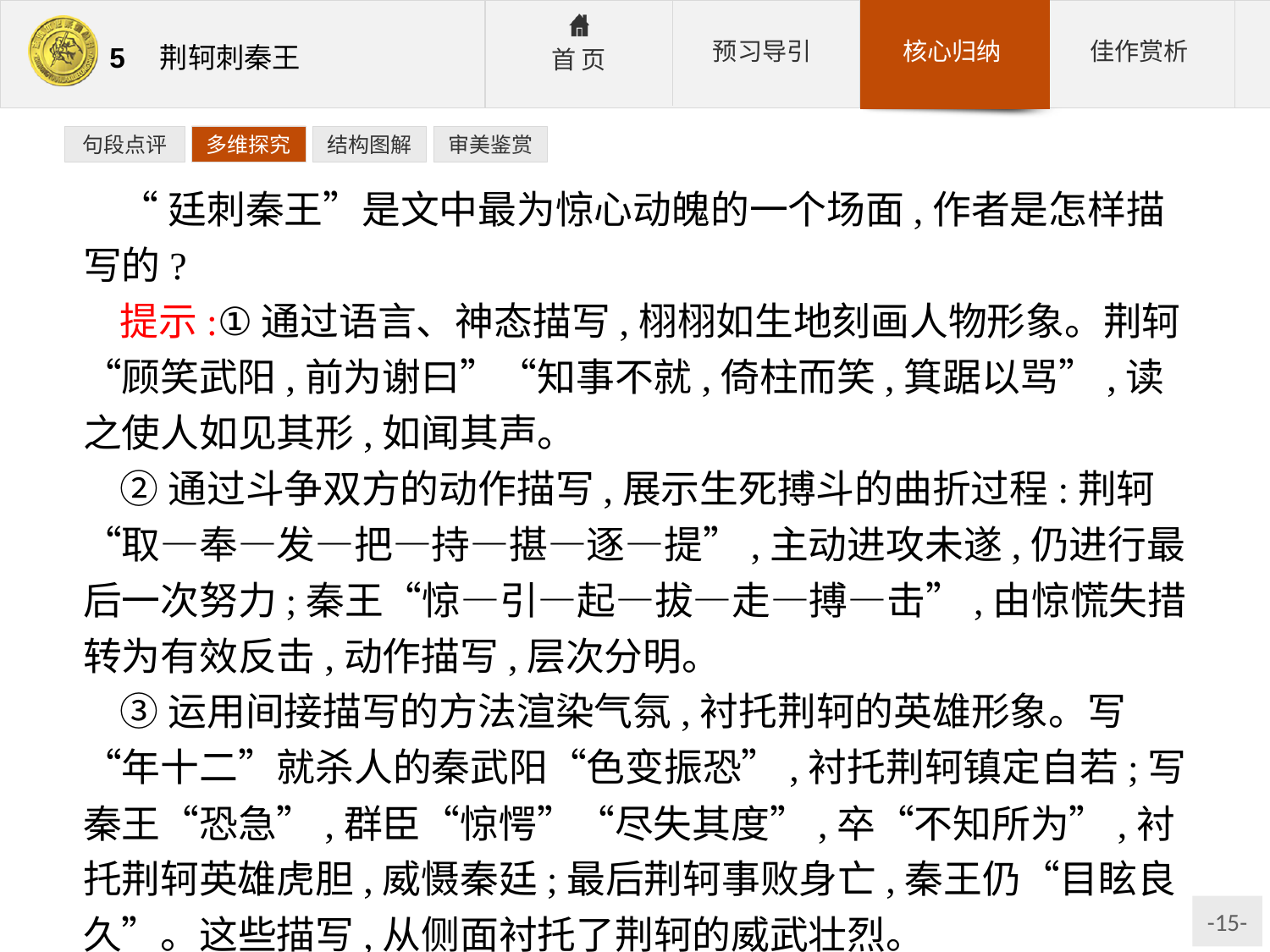

句段点评
多维探究
结构图解
审美鉴赏
“廷刺秦王”是文中最为惊心动魄的一个场面,作者是怎样描写的?
提示:①通过语言、神态描写,栩栩如生地刻画人物形象。荆轲“顾笑武阳,前为谢曰”“知事不就,倚柱而笑,箕踞以骂”,读之使人如见其形,如闻其声。
②通过斗争双方的动作描写,展示生死搏斗的曲折过程:荆轲“取—奉—发—把—持—揕—逐—提”,主动进攻未遂,仍进行最后一次努力;秦王“惊—引—起—拔—走—搏—击”,由惊慌失措转为有效反击,动作描写,层次分明。
③运用间接描写的方法渲染气氛,衬托荆轲的英雄形象。写“年十二”就杀人的秦武阳“色变振恐”,衬托荆轲镇定自若;写秦王“恐急”,群臣“惊愕”“尽失其度”,卒“不知所为”,衬托荆轲英雄虎胆,威慑秦廷;最后荆轲事败身亡,秦王仍“目眩良久”。这些描写,从侧面衬托了荆轲的威武壮烈。